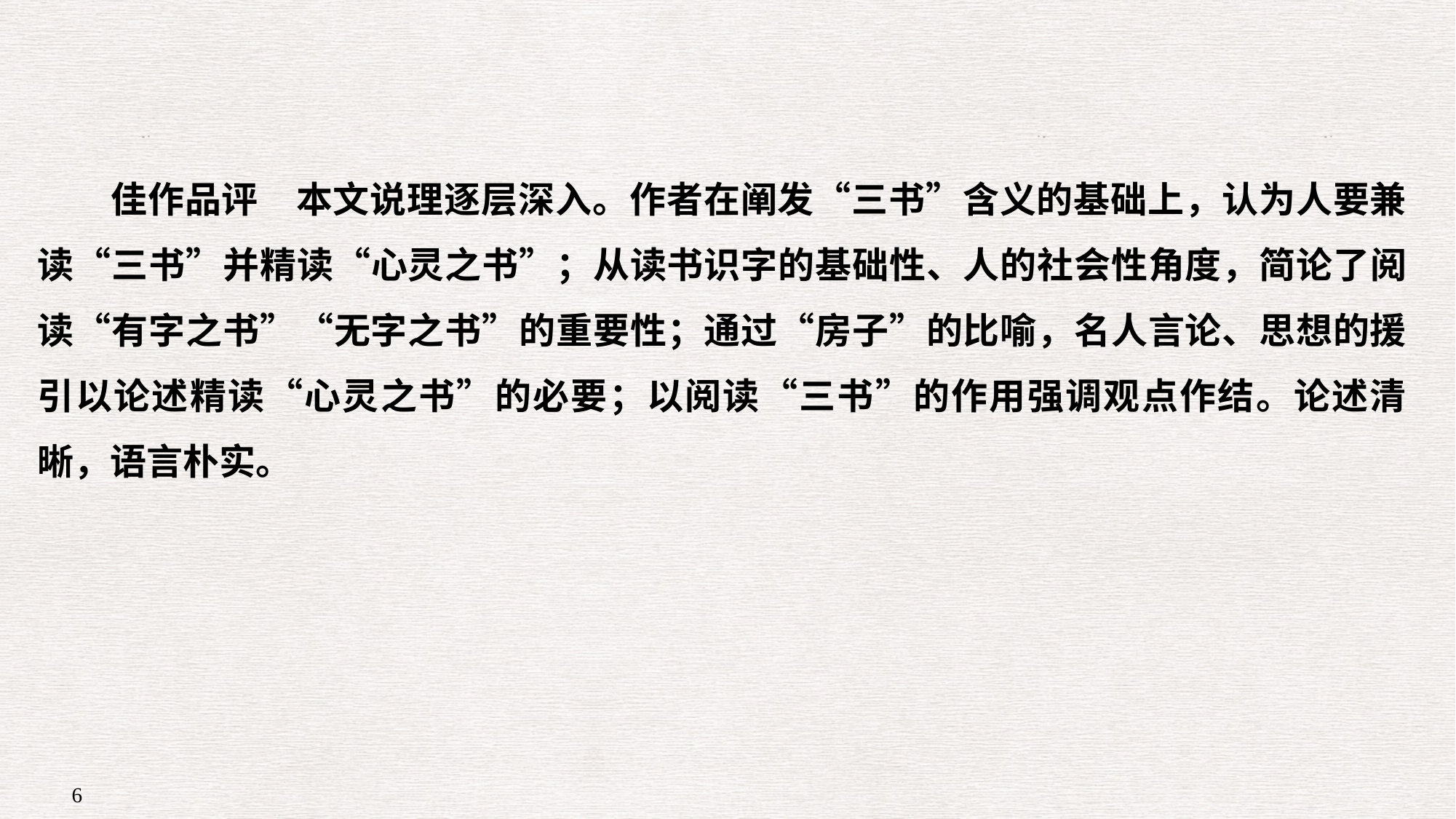

佳作品评　本文说理逐层深入。作者在阐发“三书”含义的基础上，认为人要兼读“三书”并精读“心灵之书”；从读书识字的基础性、人的社会性角度，简论了阅读“有字之书”“无字之书”的重要性；通过“房子”的比喻，名人言论、思想的援引以论述精读“心灵之书”的必要；以阅读“三书”的作用强调观点作结。论述清晰，语言朴实。